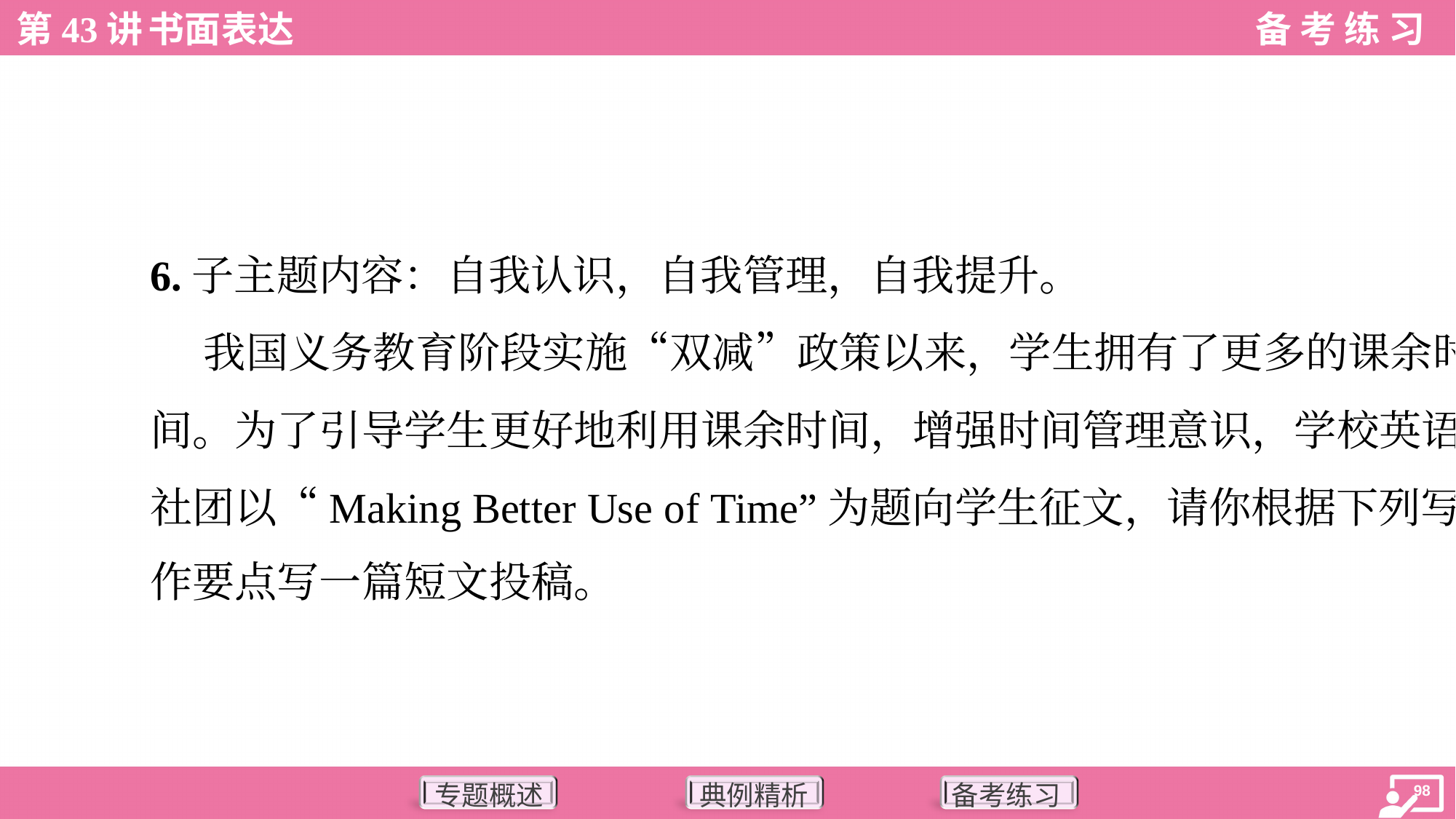

6.子主题内容：自我认识，自我管理，自我提升。
    我国义务教育阶段实施“双减”政策以来，学生拥有了更多的课余时
间。为了引导学生更好地利用课余时间，增强时间管理意识，学校英语
社团以“Making Better Use of Time”为题向学生征文，请你根据下列写
作要点写一篇短文投稿。